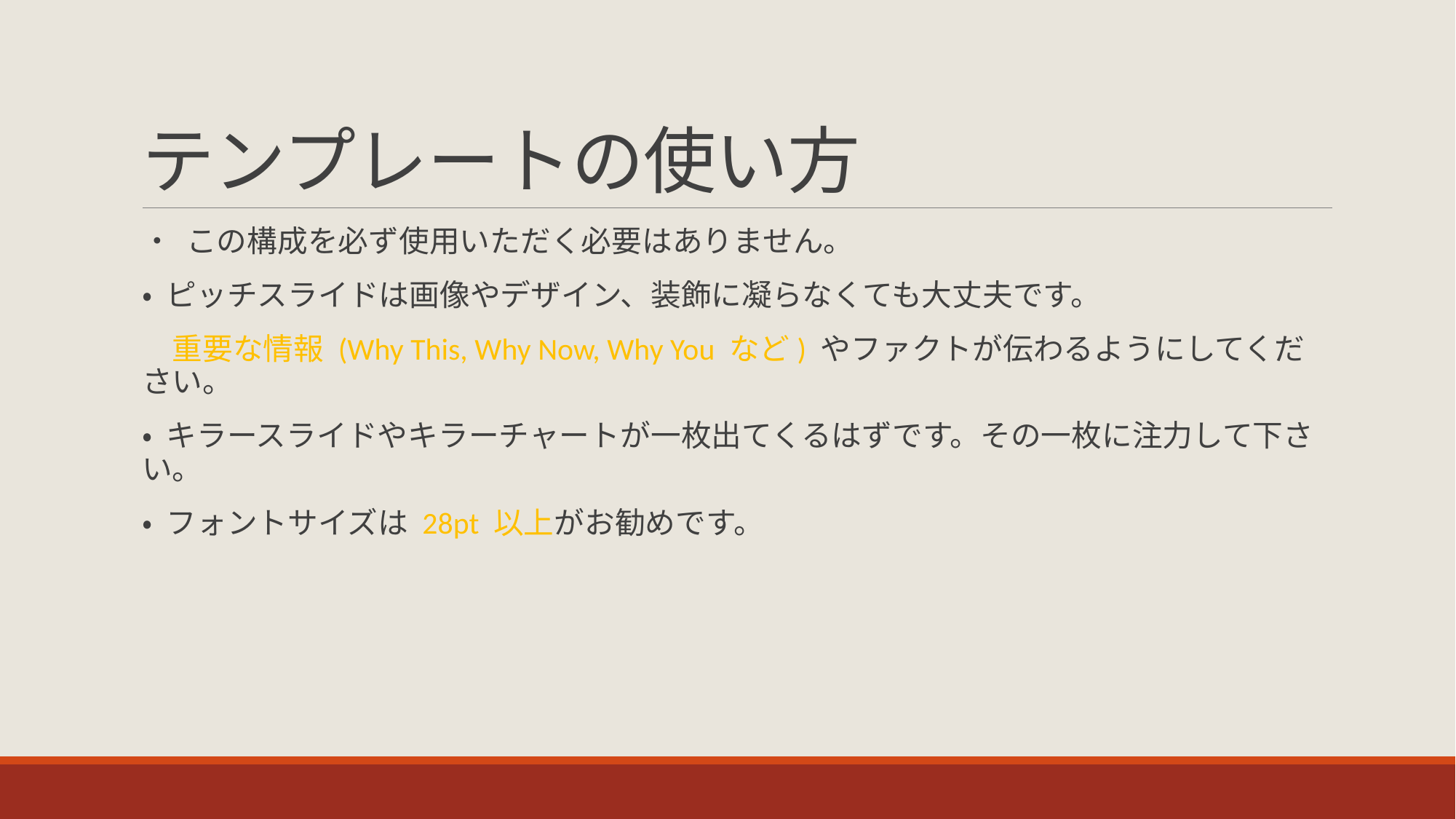

# テンプレートの使い方
• この構成を必ず使用いただく必要はありません。
• ピッチスライドは画像やデザイン、装飾に凝らなくても大丈夫です。
　重要な情報 (Why This, Why Now, Why You など) やファクトが伝わるようにしてください。
• キラースライドやキラーチャートが一枚出てくるはずです。その一枚に注力して下さい。
• フォントサイズは 28pt 以上がお勧めです。